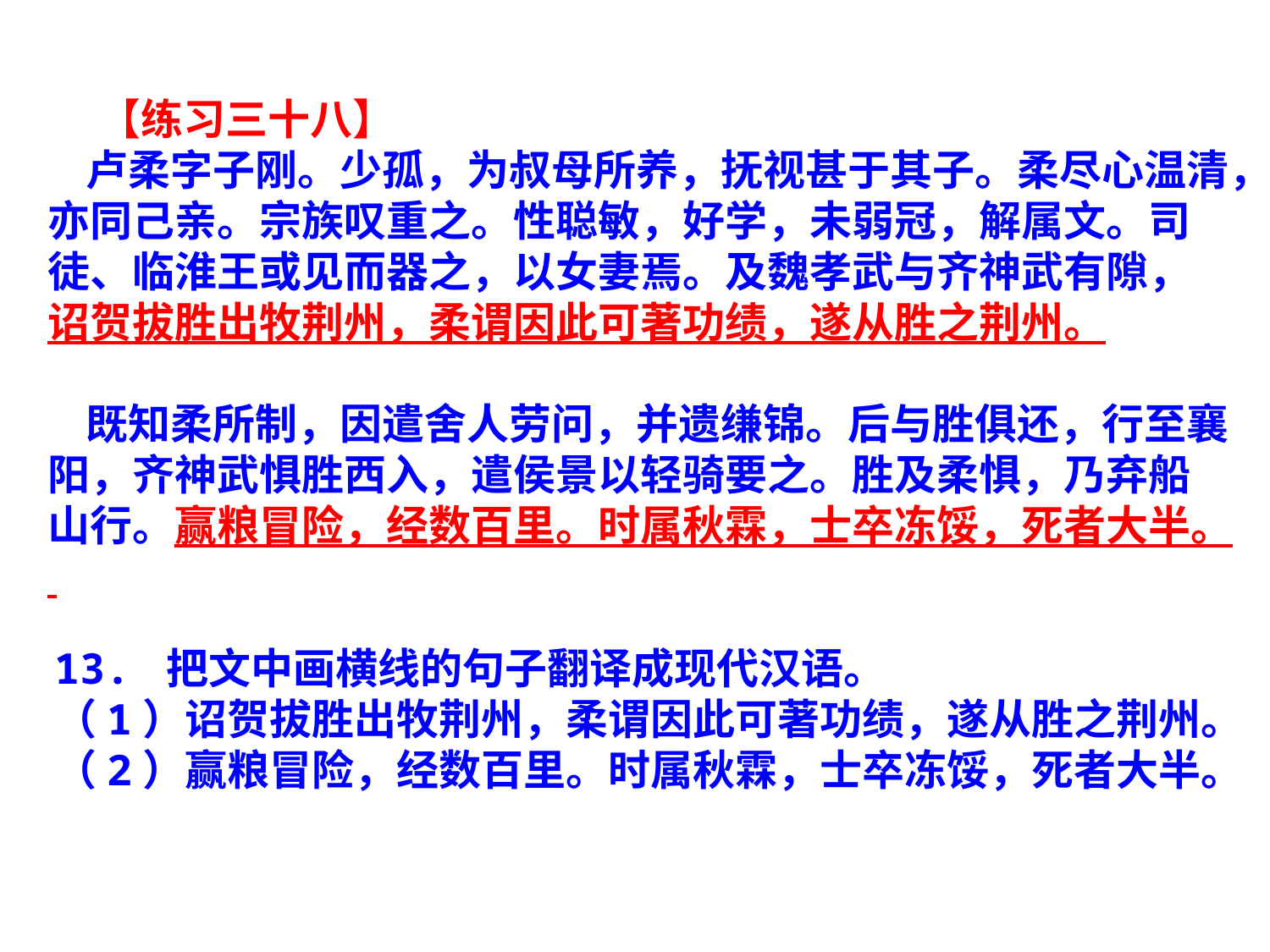

【练习三十八】
   卢柔字子刚。少孤，为叔母所养，抚视甚于其子。柔尽心温清，亦同己亲。宗族叹重之。性聪敏，好学，未弱冠，解属文。司徒、临淮王或见而器之，以女妻焉。及魏孝武与齐神武有隙，诏贺拔胜出牧荆州，柔谓因此可著功绩，遂从胜之荆州。

   既知柔所制，因遣舍人劳问，并遗缣锦。后与胜俱还，行至襄阳，齐神武惧胜西入，遣侯景以轻骑要之。胜及柔惧，乃弃船山行。赢粮冒险，经数百里。时属秋霖，士卒冻馁，死者大半。
13. 把文中画横线的句子翻译成现代汉语。
（1）诏贺拔胜出牧荆州，柔谓因此可著功绩，遂从胜之荆州。
（2）赢粮冒险，经数百里。时属秋霖，士卒冻馁，死者大半。